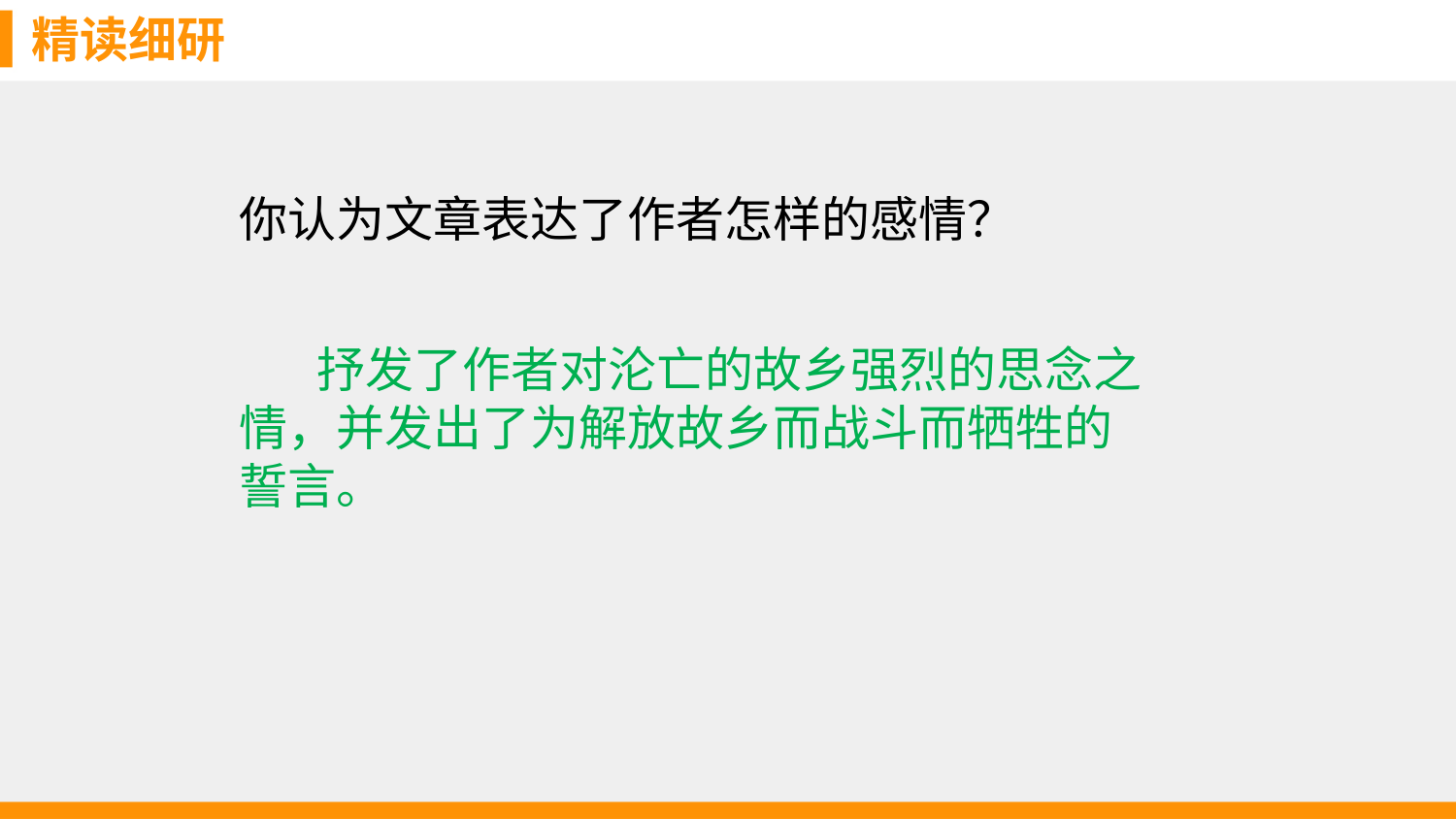

精读细研
你认为文章表达了作者怎样的感情？
      抒发了作者对沦亡的故乡强烈的思念之情，并发出了为解放故乡而战斗而牺牲的誓言。